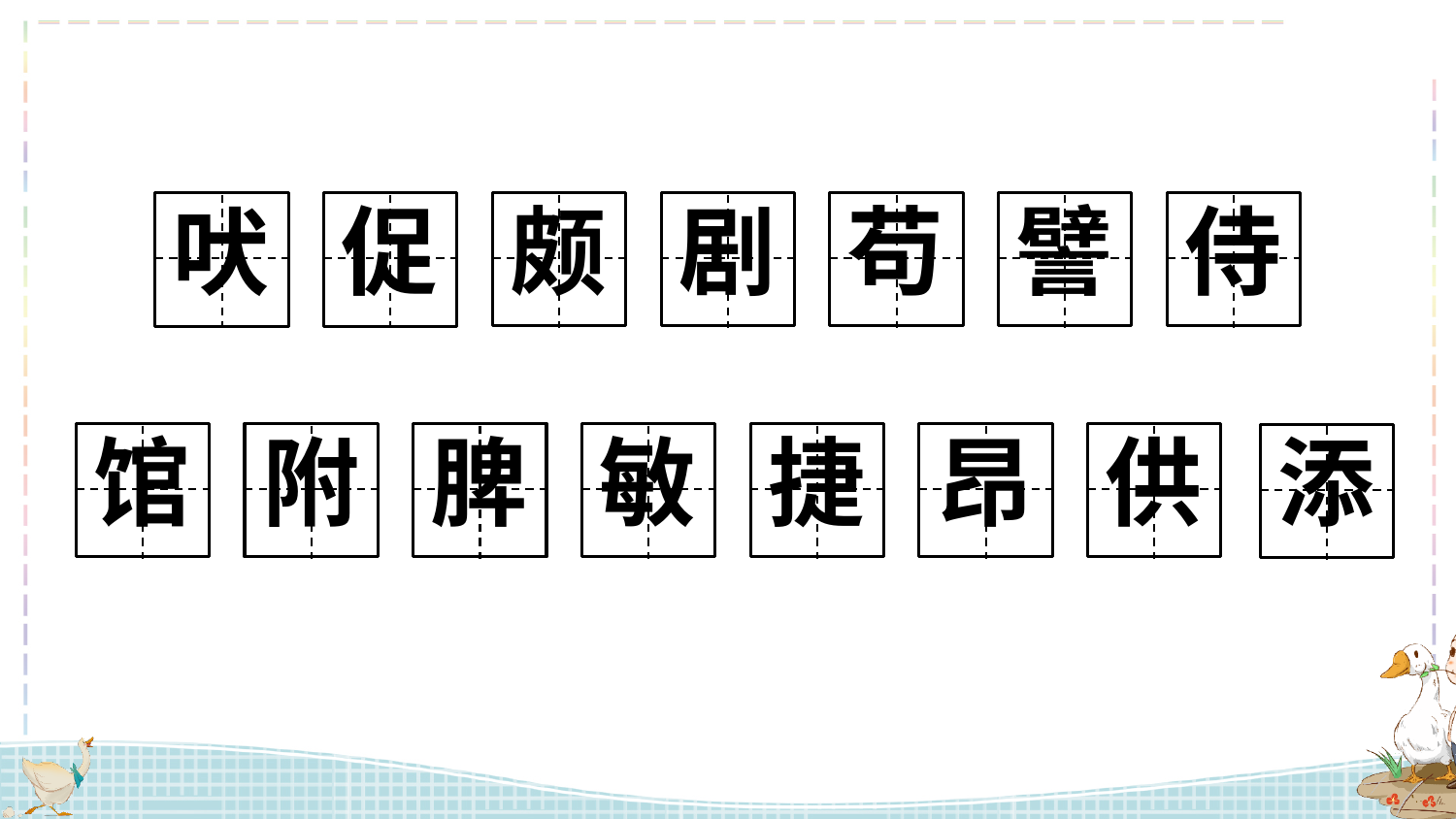

吠

促

颇

剧

苟

譬

侍

馆

附

脾

敏

捷

昂

供

添